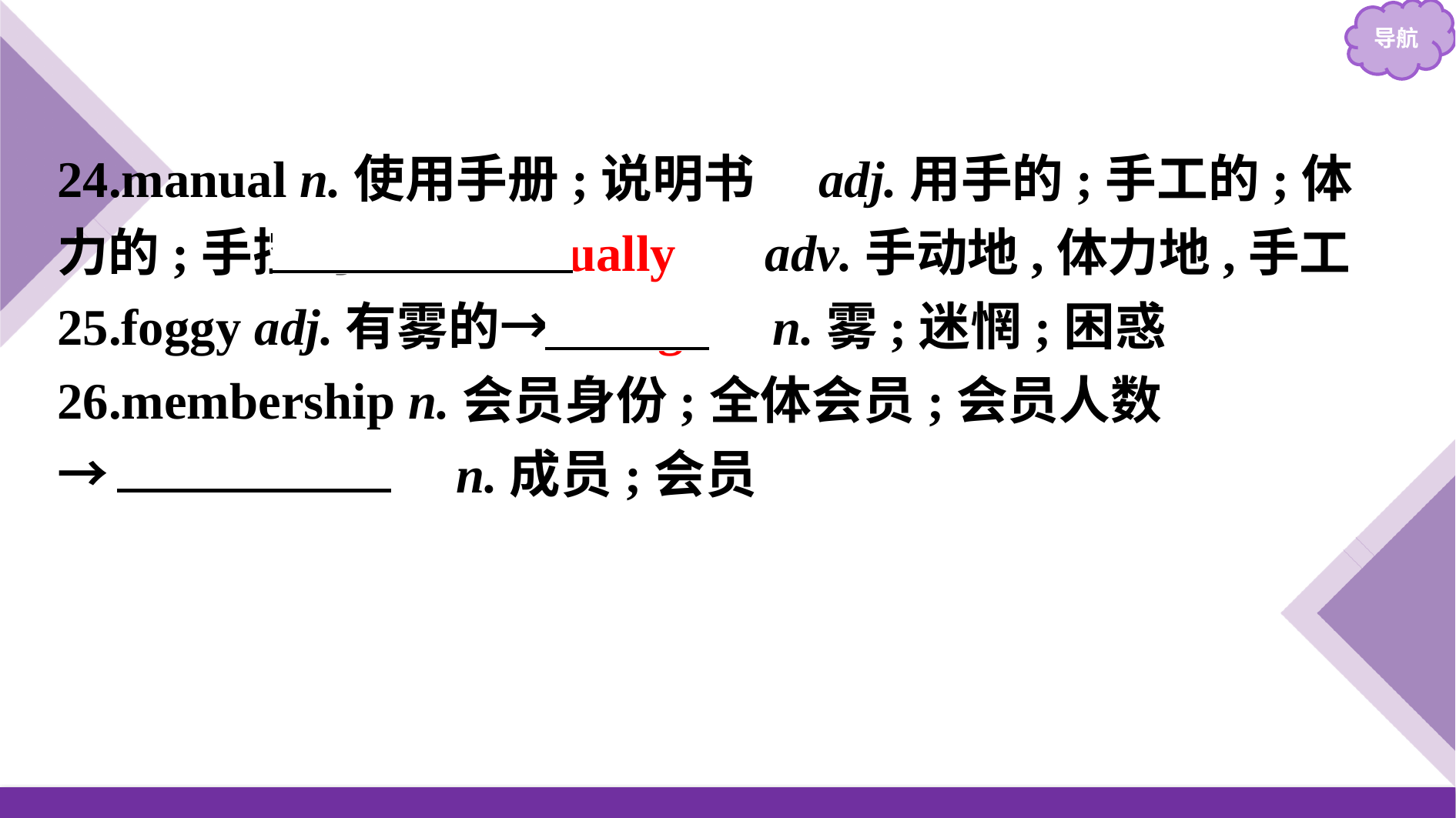

24.manual n.使用手册;说明书　adj.用手的;手工的;体力的;手控的→　manually　 adv.手动地,体力地,手工
25.foggy adj.有雾的→　fog　 n.雾;迷惘;困惑
26.membership n.会员身份;全体会员;会员人数
→　member　 n.成员;会员